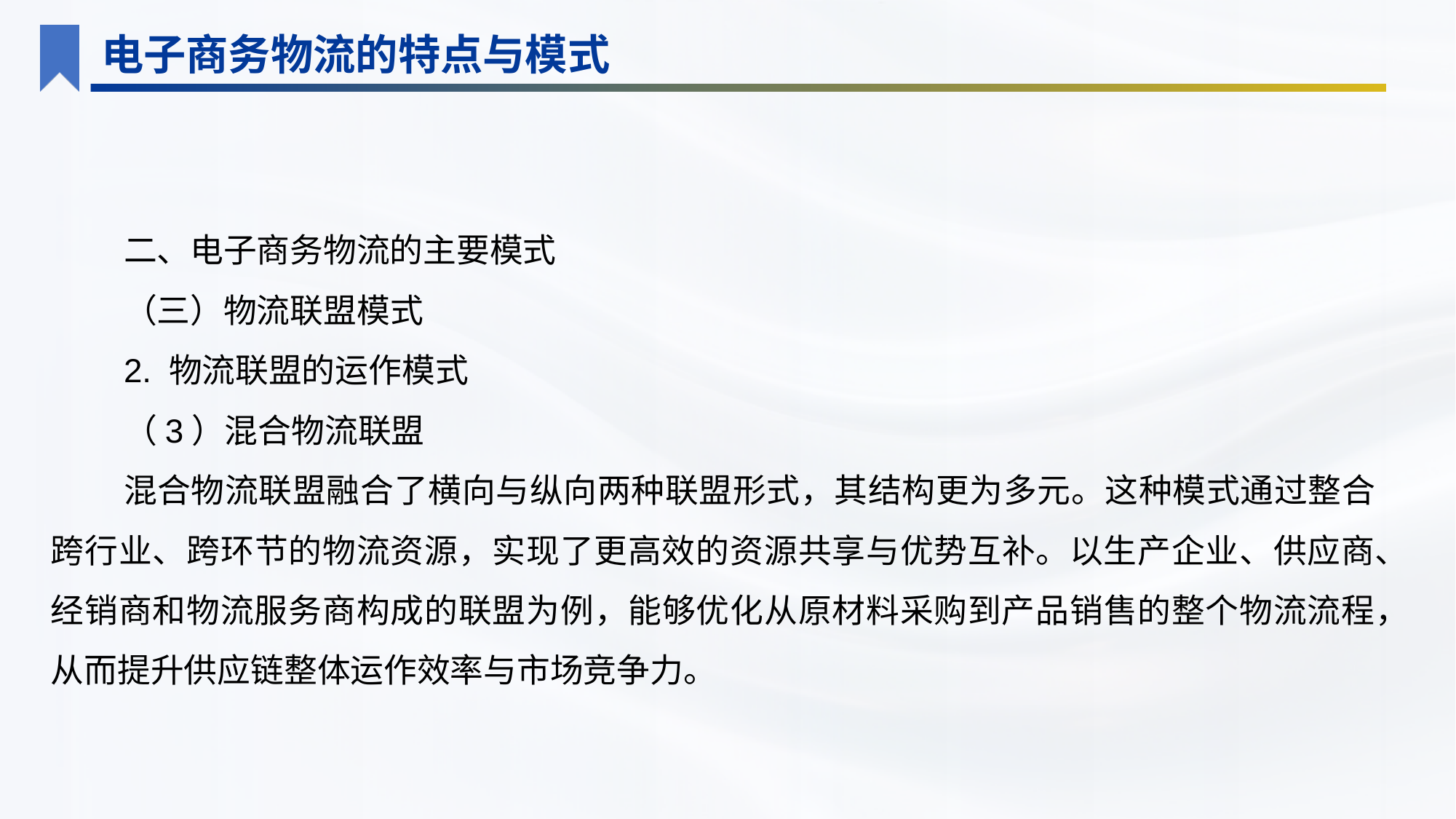

电子商务物流的特点与模式
二、电子商务物流的主要模式
（三）物流联盟模式
2. 物流联盟的运作模式
（3）混合物流联盟
混合物流联盟融合了横向与纵向两种联盟形式，其结构更为多元。这种模式通过整合跨行业、跨环节的物流资源，实现了更高效的资源共享与优势互补。以生产企业、供应商、经销商和物流服务商构成的联盟为例，能够优化从原材料采购到产品销售的整个物流流程，从而提升供应链整体运作效率与市场竞争力。